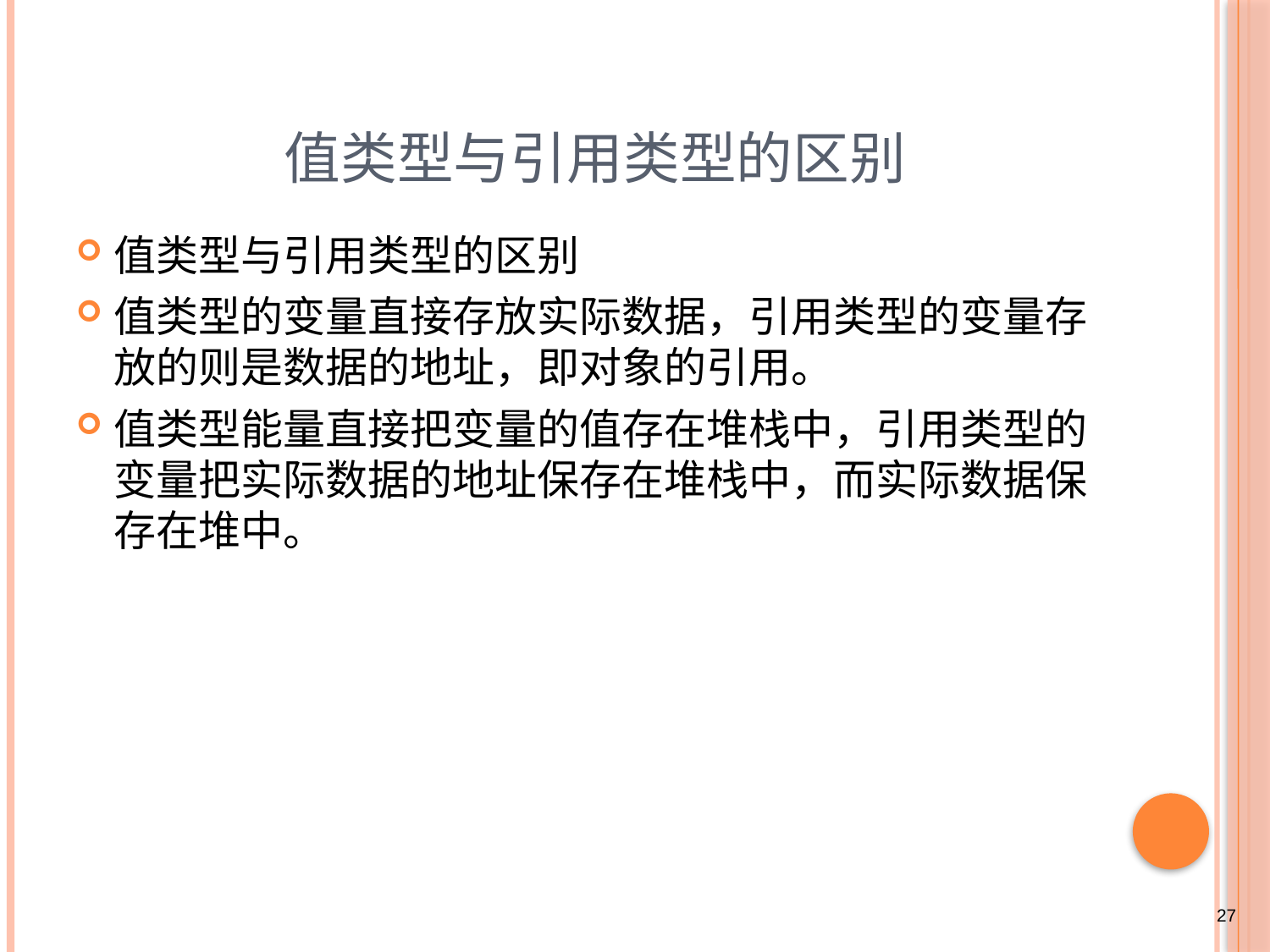

# 值类型与引用类型的区别
值类型与引用类型的区别
值类型的变量直接存放实际数据，引用类型的变量存放的则是数据的地址，即对象的引用。
值类型能量直接把变量的值存在堆栈中，引用类型的变量把实际数据的地址保存在堆栈中，而实际数据保存在堆中。
27